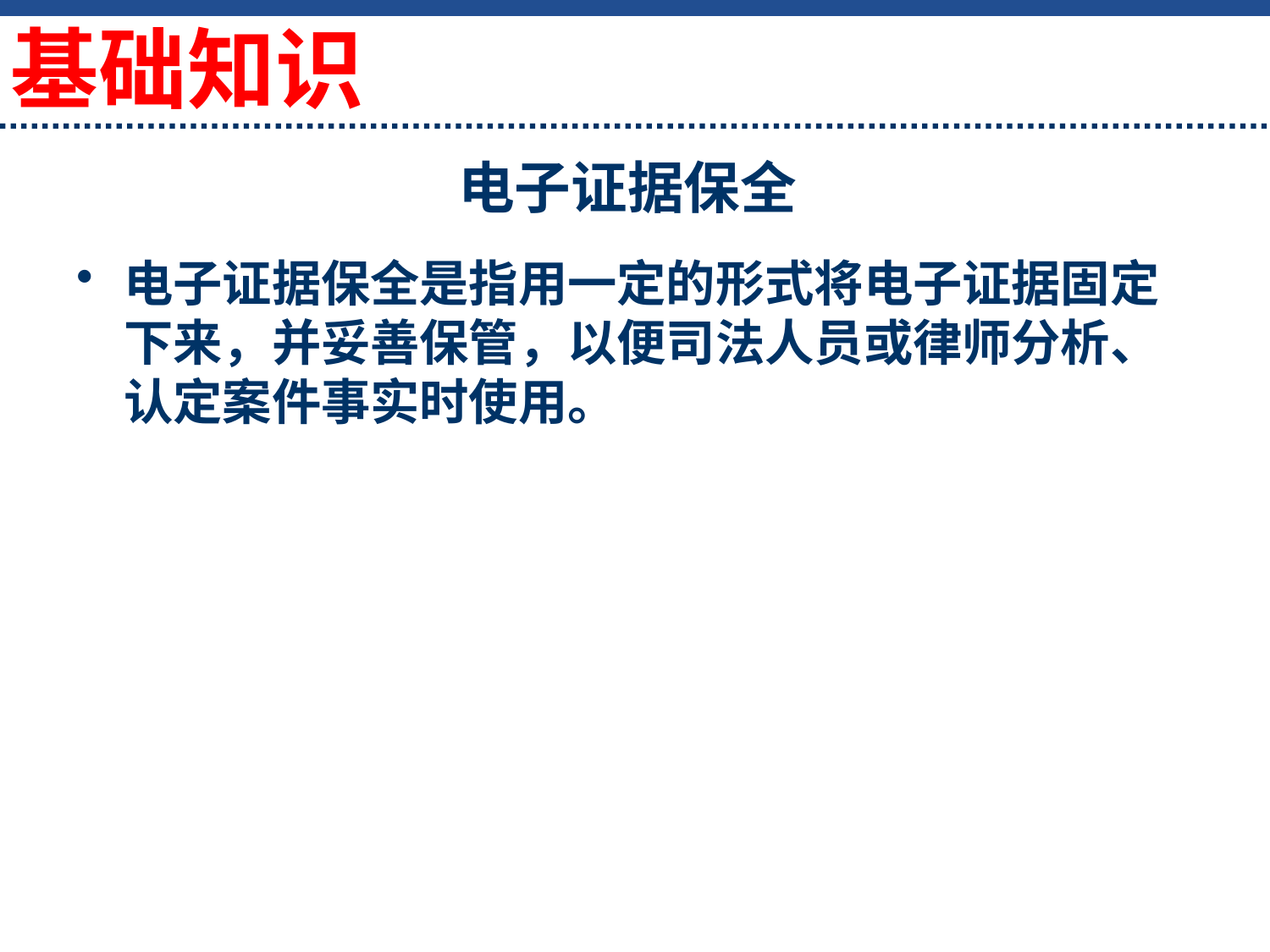

基础知识
# 电子证据保全
电子证据保全是指用一定的形式将电子证据固定下来，并妥善保管，以便司法人员或律师分析、认定案件事实时使用。